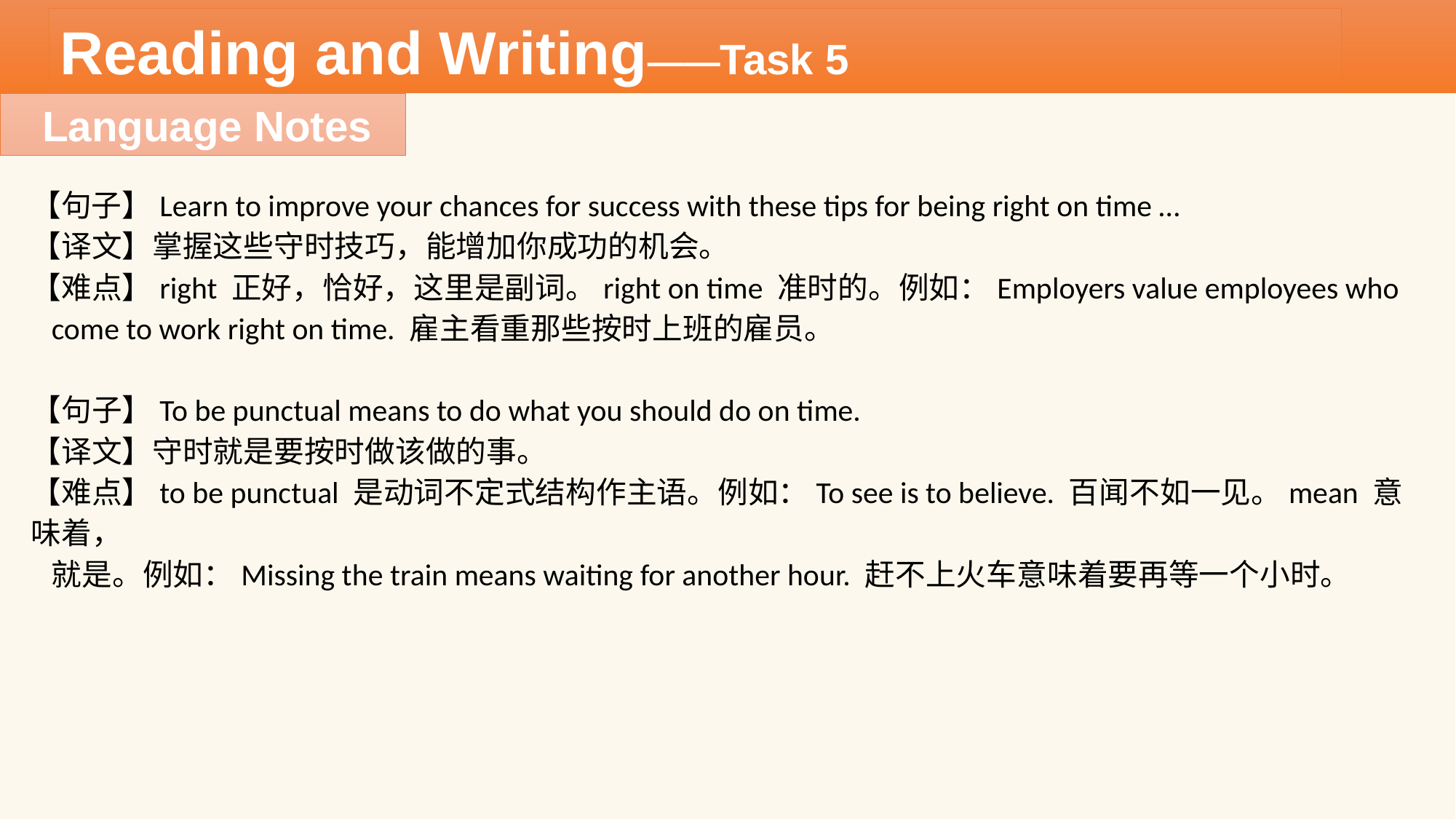

Reading and Writing——Task 5
Language Notes
【句子】Learn to improve your chances for success with these tips for being right on time …
【译文】掌握这些守时技巧，能增加你成功的机会。
【难点】right 正好，恰好，这里是副词。right on time 准时的。例如：Employers value employees who
   come to work right on time. 雇主看重那些按时上班的雇员。

【句子】To be punctual means to do what you should do on time.
【译文】守时就是要按时做该做的事。
【难点】to be punctual 是动词不定式结构作主语。例如：To see is to believe. 百闻不如一见。mean 意味着，
  就是。例如：Missing the train means waiting for another hour. 赶不上火车意味着要再等一个小时。